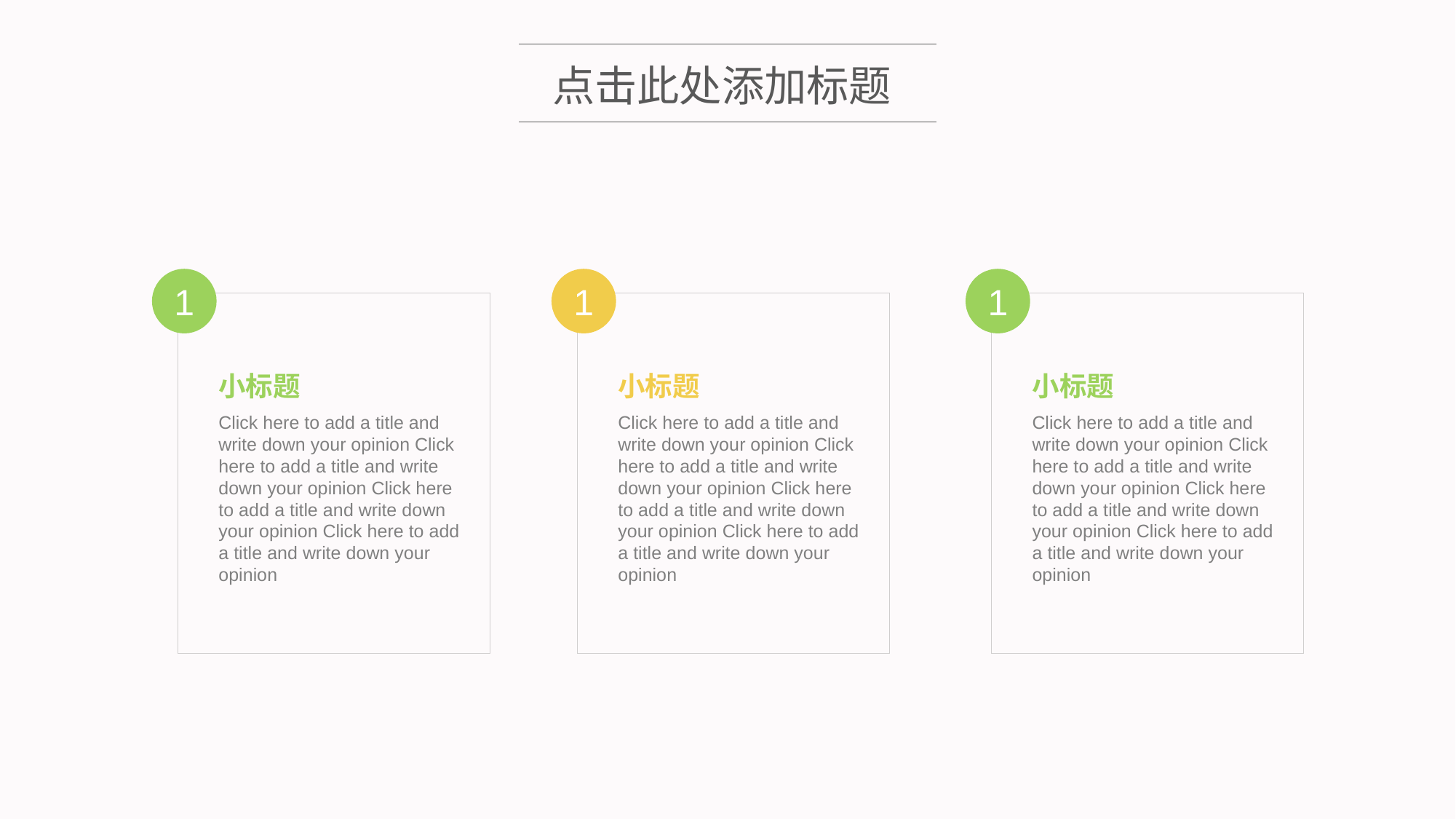

点击此处添加标题
1
1
1

小标题
Click here to add a title and write down your opinion Click here to add a title and write down your opinion Click here to add a title and write down your opinion Click here to add a title and write down your opinion
小标题
Click here to add a title and write down your opinion Click here to add a title and write down your opinion Click here to add a title and write down your opinion Click here to add a title and write down your opinion
小标题
Click here to add a title and write down your opinion Click here to add a title and write down your opinion Click here to add a title and write down your opinion Click here to add a title and write down your opinion